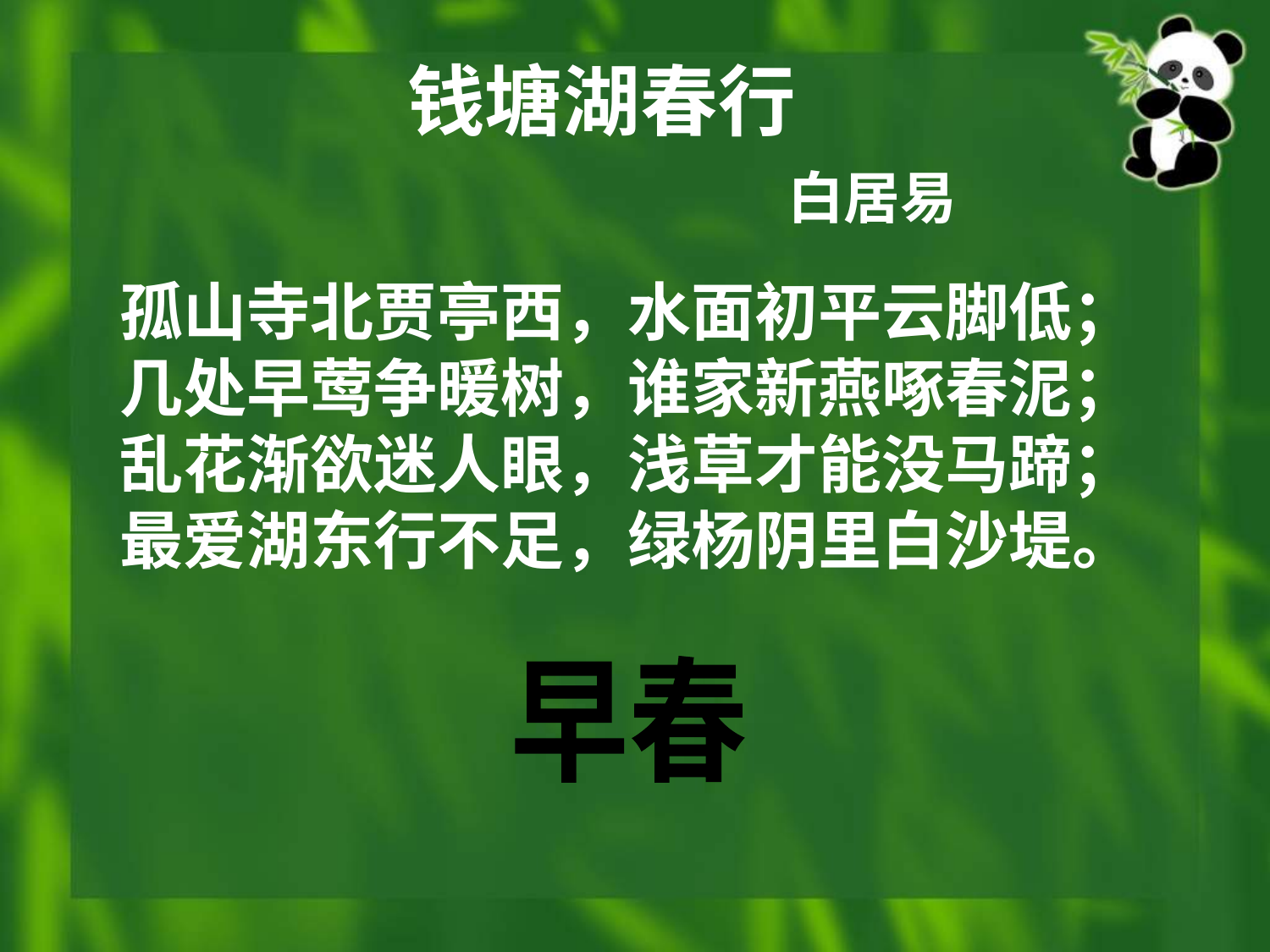

钱塘湖春行
白居易
孤山寺北贾亭西，水面初平云脚低；
几处早莺争暖树，谁家新燕啄春泥；
乱花渐欲迷人眼，浅草才能没马蹄；
最爱湖东行不足，绿杨阴里白沙堤。

早春